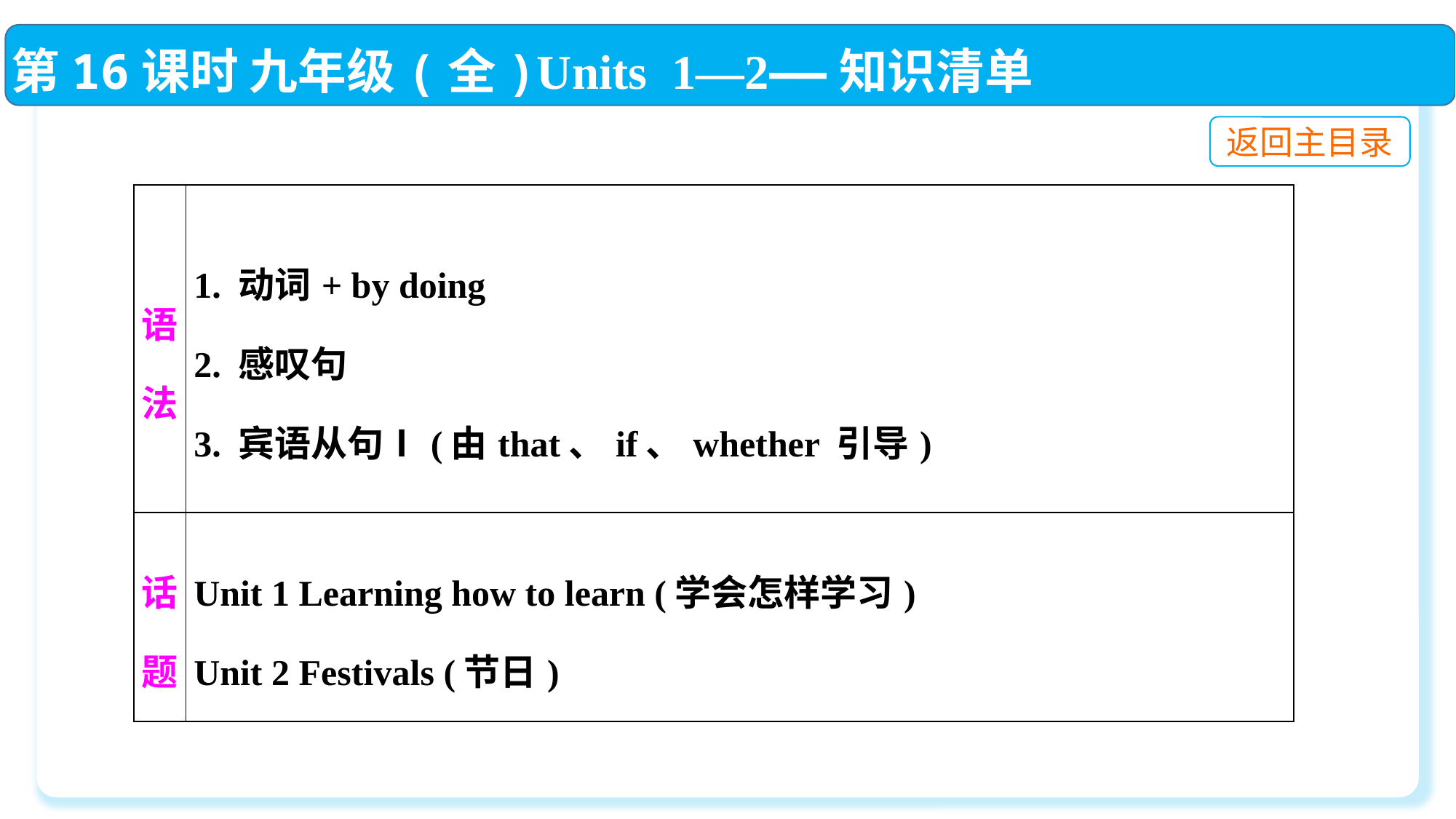

第16课时 九年级(全)Units  1—2——知识清单

返回主目录
| 语法 | 1. 动词+ by doing 2. 感叹句 3. 宾语从句Ⅰ(由that、if、whether 引导) |
| --- | --- |
| 话题 | Unit 1 Learning how to learn (学会怎样学习) Unit 2 Festivals (节日) |